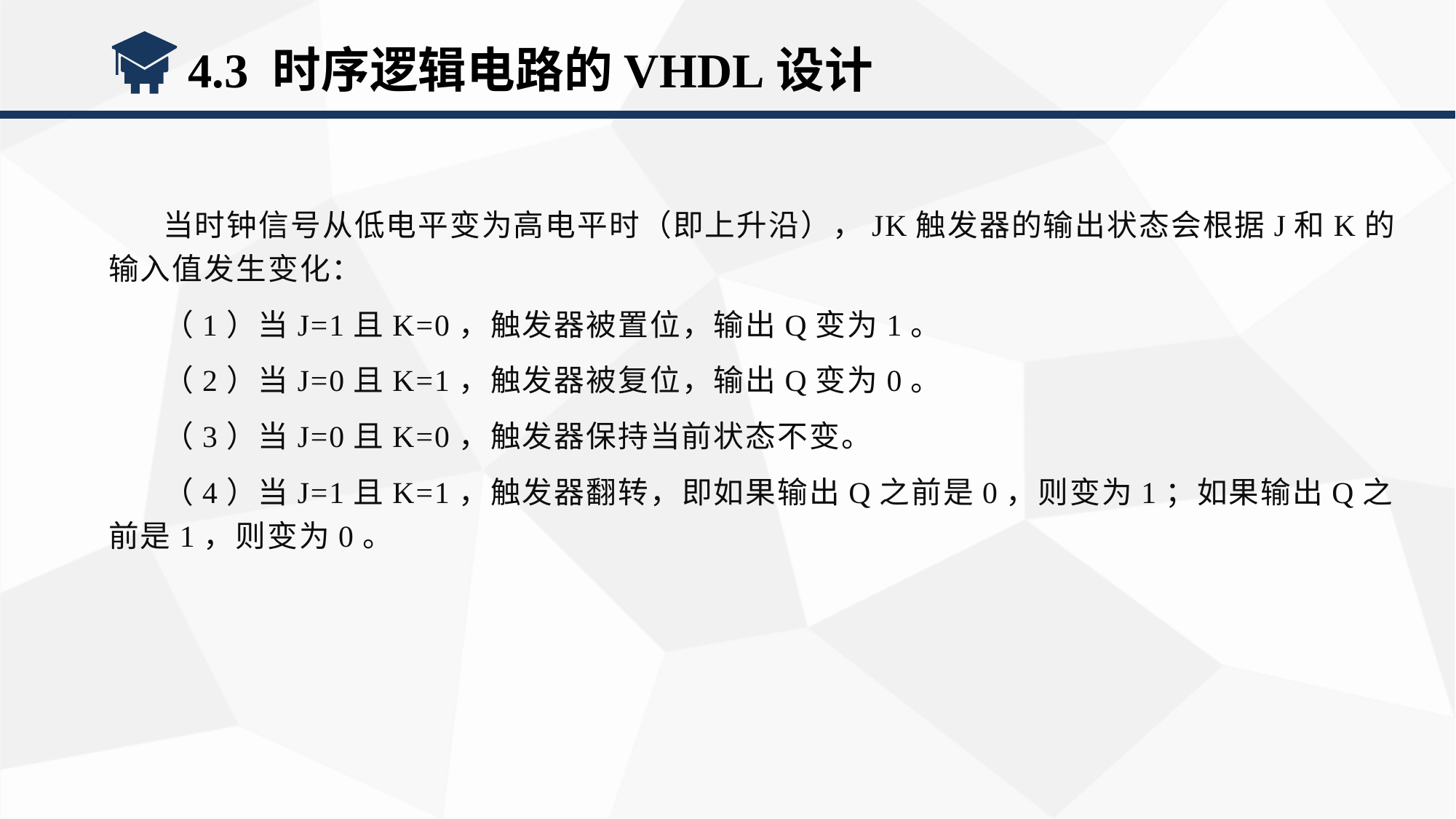

4.3 时序逻辑电路的VHDL设计

当时钟信号从低电平变为高电平时（即上升沿），JK触发器的输出状态会根据J和K的输入值发生变化：
（1）当J=1且K=0，触发器被置位，输出Q变为1。
（2）当J=0且K=1，触发器被复位，输出Q变为0。
（3）当J=0且K=0，触发器保持当前状态不变。
（4）当J=1且K=1，触发器翻转，即如果输出Q之前是0，则变为1；如果输出Q之前是1，则变为0。